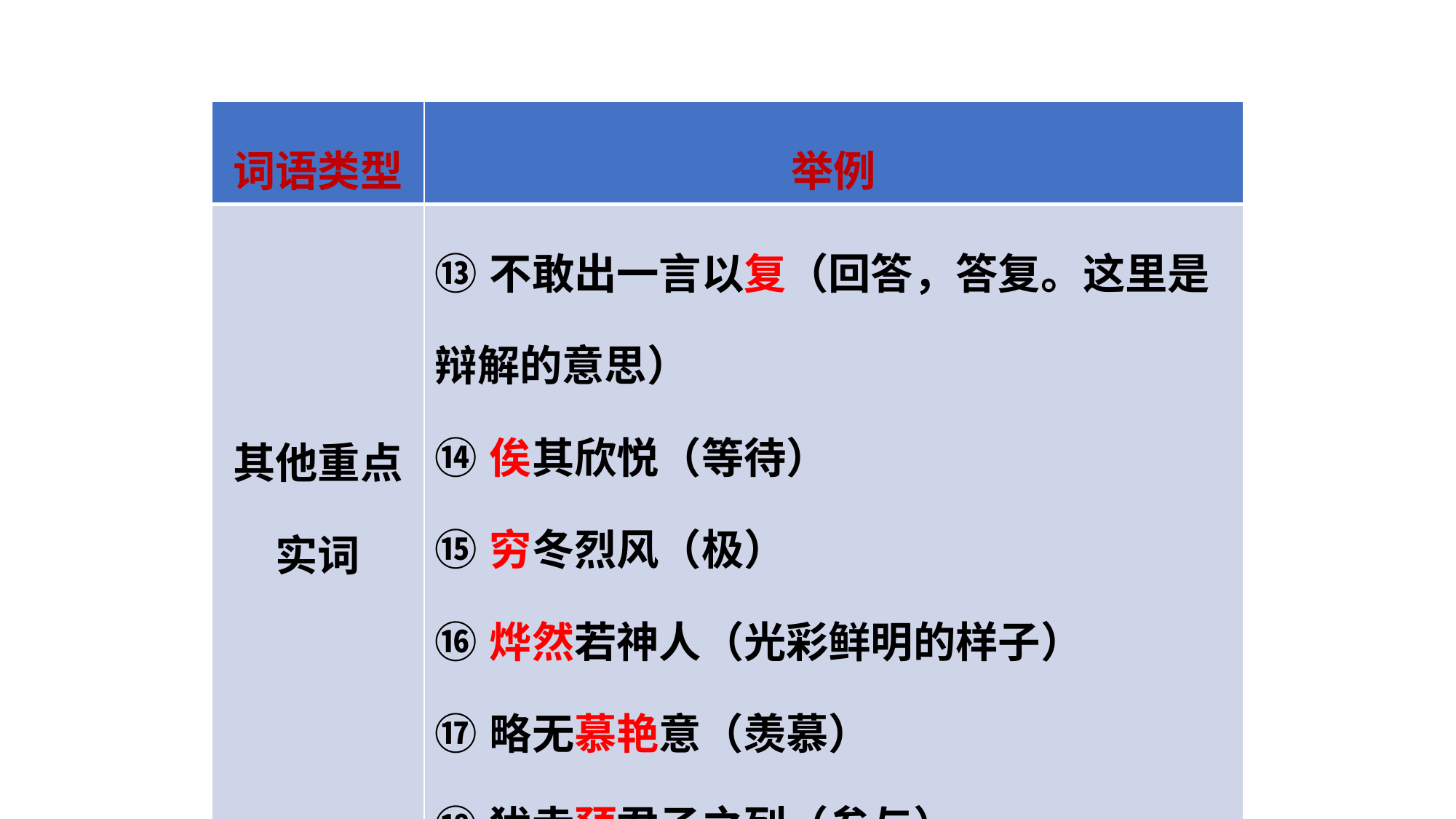

| 词语类型 | 举例 |
| --- | --- |
| 其他重点实词 | ⑬不敢出一言以复（回答，答复。这里是辩解的意思） ⑭俟其欣悦（等待） ⑮穷冬烈风（极） ⑯烨然若神人（光彩鲜明的样子） ⑰略无慕艳意（羡慕） ⑱犹幸预君子之列（参与） |